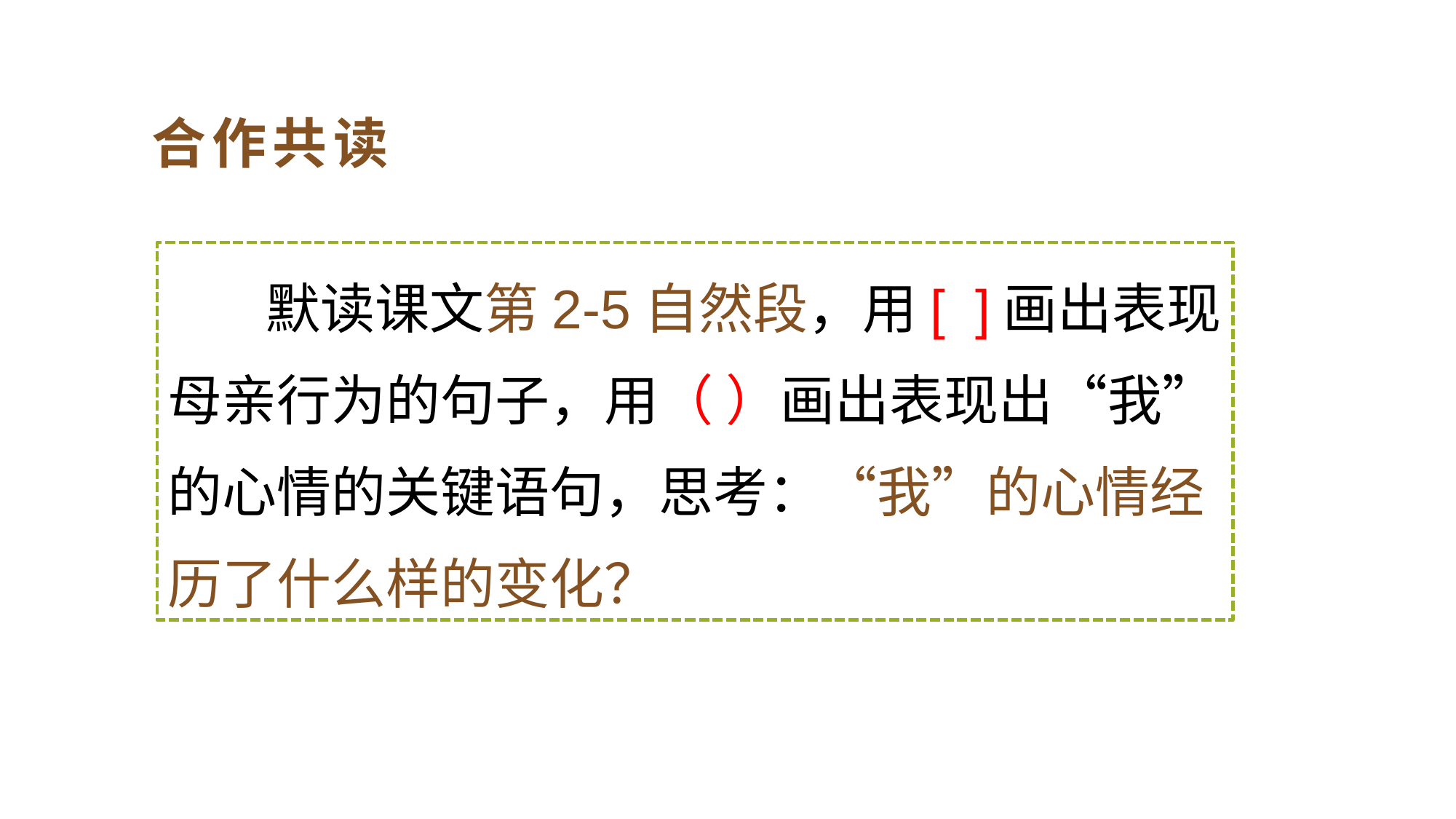

合作共读
       默读课文第2-5自然段，用[  ]画出表现母亲行为的句子，用（ ）画出表现出“我”的心情的关键语句，思考：“我”的心情经历了什么样的变化？